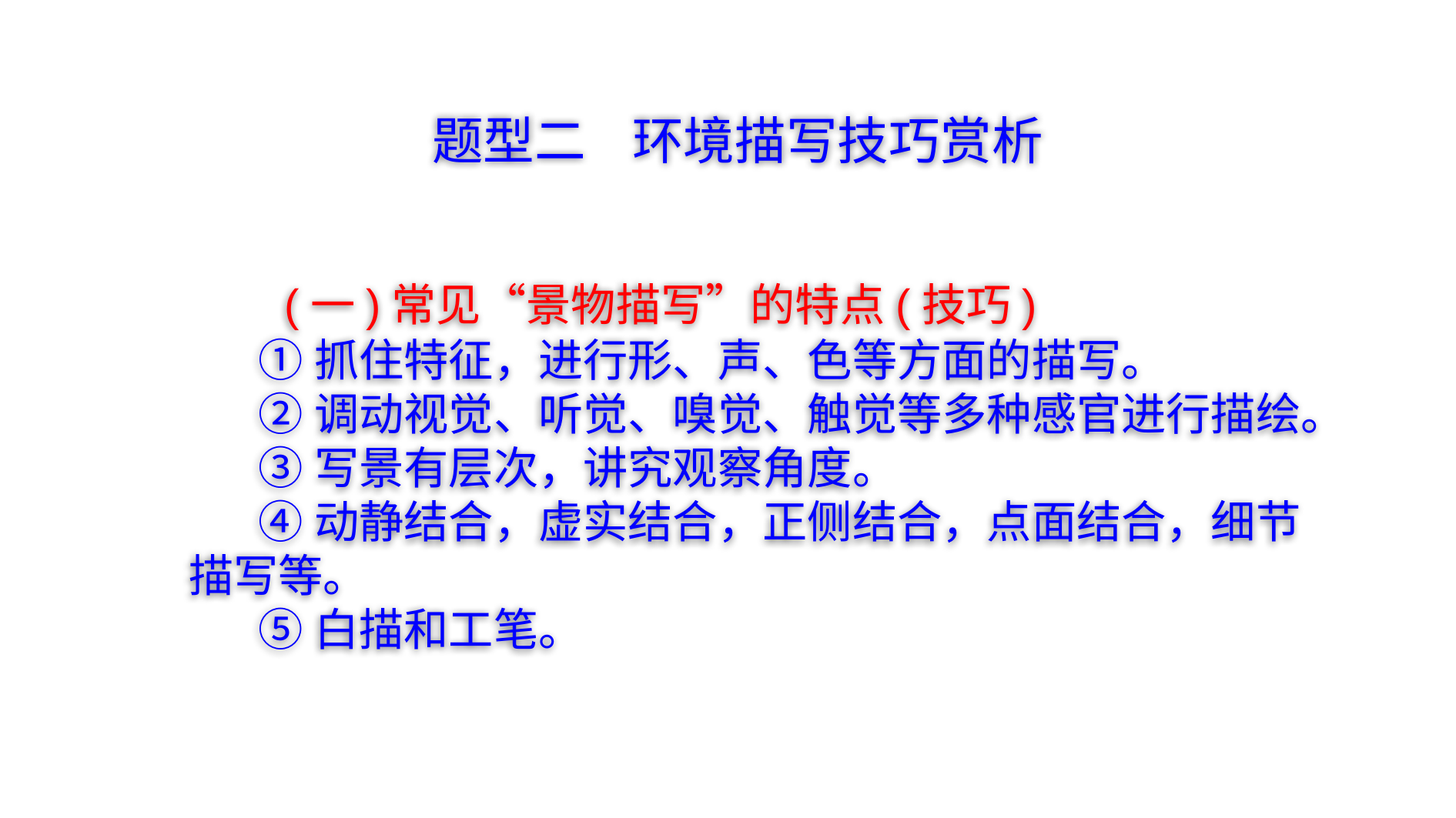

题型二    环境描写技巧赏析
 　 (一)常见“景物描写”的特点(技巧)
       ①抓住特征，进行形、声、色等方面的描写。
       ②调动视觉、听觉、嗅觉、触觉等多种感官进行描绘。
       ③写景有层次，讲究观察角度。
       ④动静结合，虚实结合，正侧结合，点面结合，细节描写等。
       ⑤白描和工笔。